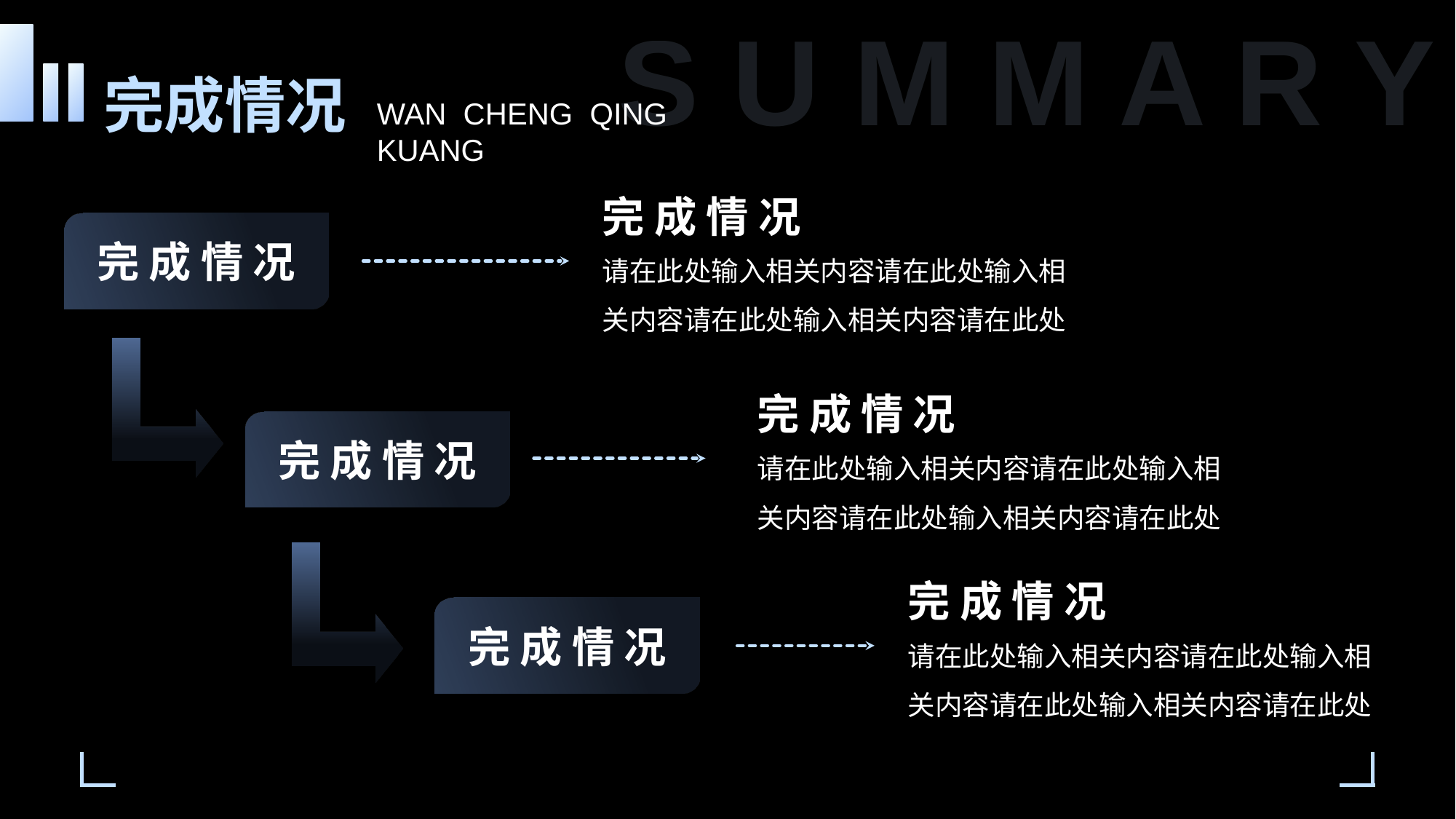

S U M M A R Y

完成情况

WAN  CHENG  QING  KUANG
完 成 情 况
完 成 情 况
请在此处输入相关内容请在此处输入相关内容请在此处输入相关内容请在此处

完 成 情 况
完 成 情 况
请在此处输入相关内容请在此处输入相关内容请在此处输入相关内容请在此处

完 成 情 况
完 成 情 况
请在此处输入相关内容请在此处输入相关内容请在此处输入相关内容请在此处